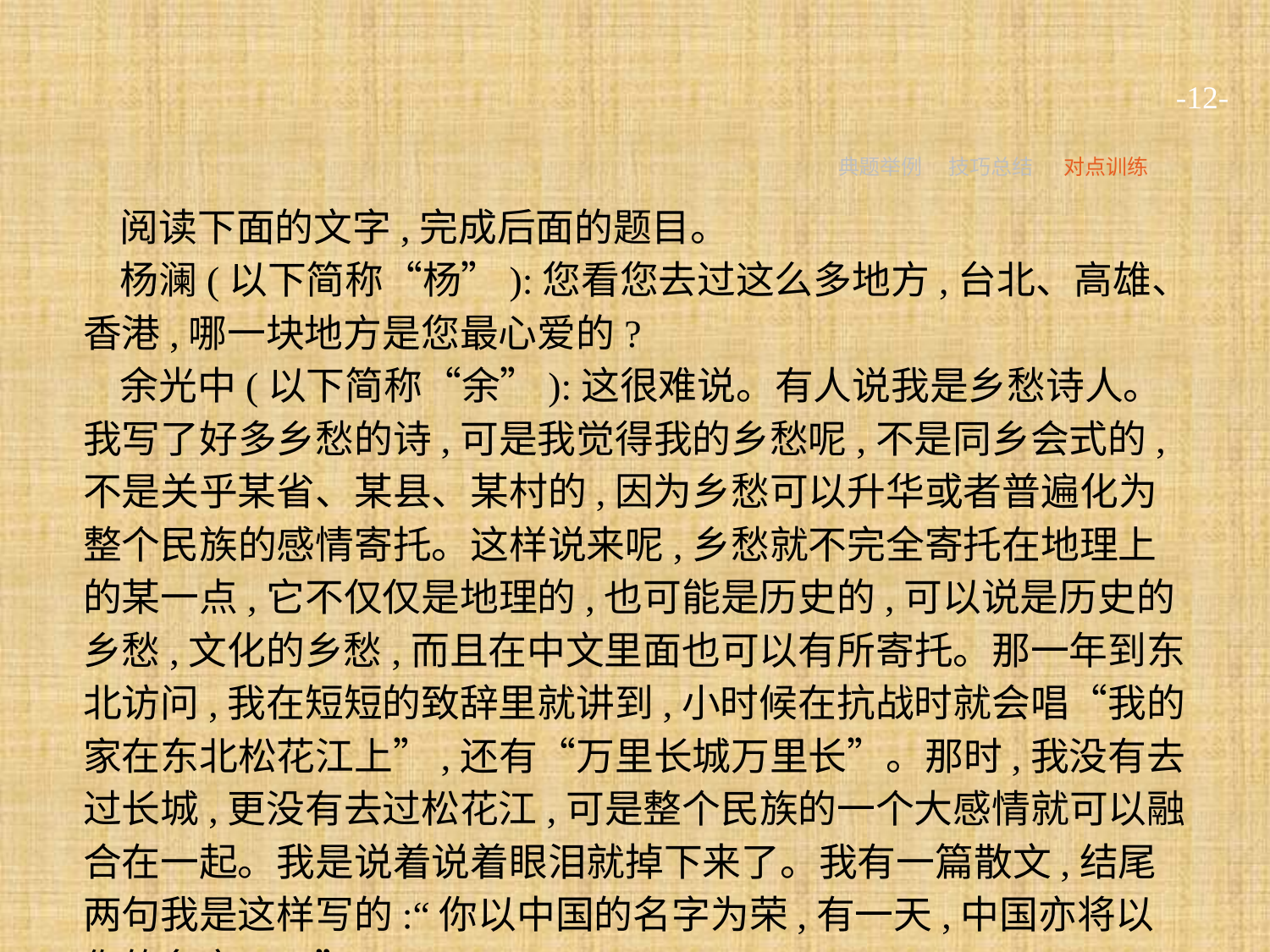

-12-
典题举例
技巧总结
对点训练
阅读下面的文字,完成后面的题目。
杨澜(以下简称“杨”):您看您去过这么多地方,台北、高雄、香港,哪一块地方是您最心爱的?
余光中(以下简称“余”):这很难说。有人说我是乡愁诗人。我写了好多乡愁的诗,可是我觉得我的乡愁呢,不是同乡会式的,不是关乎某省、某县、某村的,因为乡愁可以升华或者普遍化为整个民族的感情寄托。这样说来呢,乡愁就不完全寄托在地理上的某一点,它不仅仅是地理的,也可能是历史的,可以说是历史的乡愁,文化的乡愁,而且在中文里面也可以有所寄托。那一年到东北访问,我在短短的致辞里就讲到,小时候在抗战时就会唱“我的家在东北松花江上”,还有“万里长城万里长”。那时,我没有去过长城,更没有去过松花江,可是整个民族的一个大感情就可以融合在一起。我是说着说着眼泪就掉下来了。我有一篇散文,结尾两句我是这样写的:“你以中国的名字为荣,有一天,中国亦将以你的名字……”